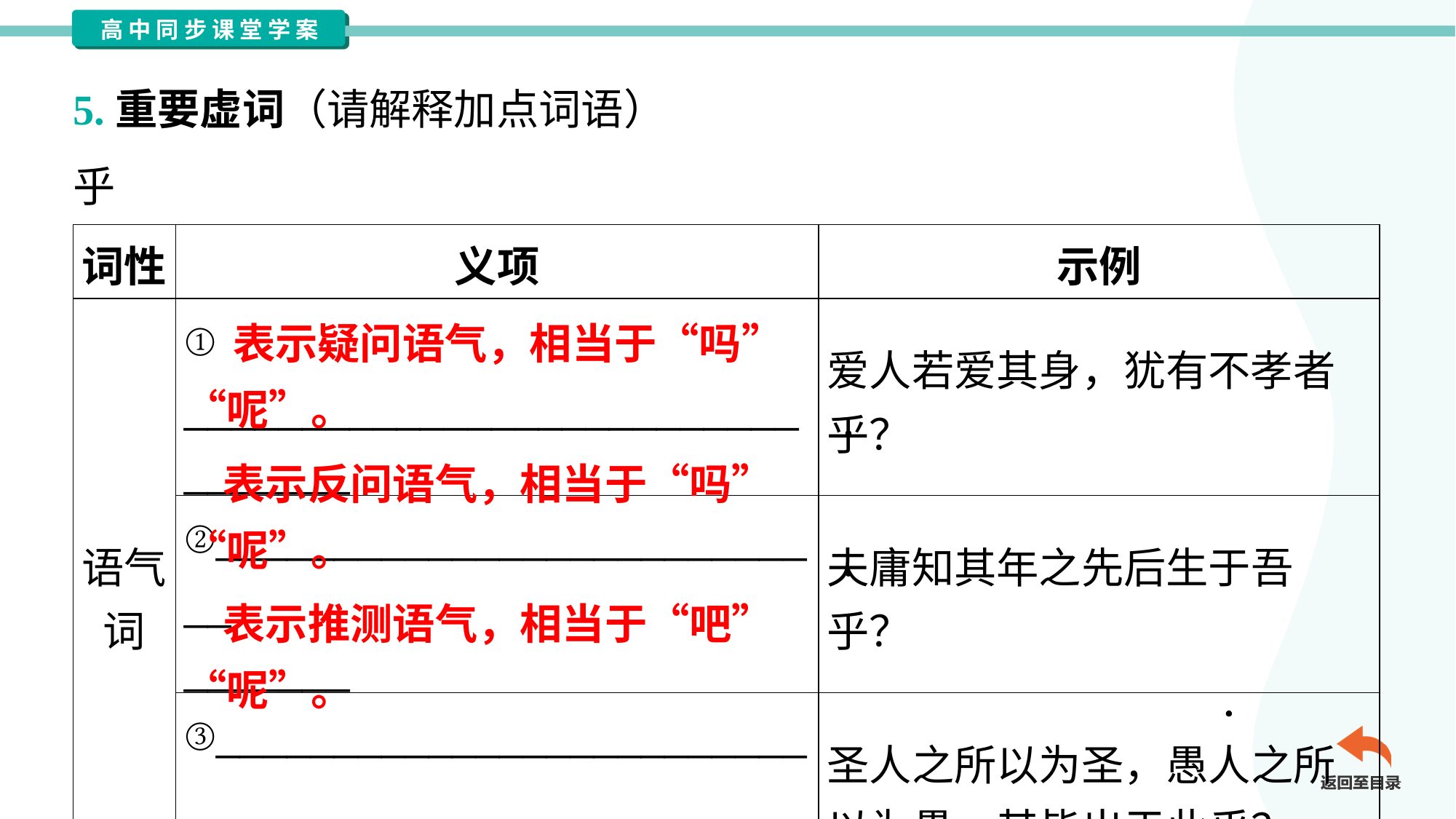

5.重要虚词（请解释加点词语）
乎
| 词性 | 义项 | 示例 |
| --- | --- | --- |
| 语气 词 | ① \_\_\_\_\_\_\_\_\_\_\_\_\_\_\_\_\_\_\_\_\_\_\_\_\_\_ \_\_\_\_\_\_\_ | 爱人若爱其身，犹有不孝者 乎？ |
|  | ②\_\_\_\_\_\_\_\_\_\_\_\_\_\_\_\_\_\_\_\_\_\_\_\_\_\_\_ \_\_\_\_\_\_\_ | 夫庸知其年之先后生于吾 乎？ |
|  | ③\_\_\_\_\_\_\_\_\_\_\_\_\_\_\_\_\_\_\_\_\_\_\_\_\_\_\_ \_\_\_\_\_\_\_ | 圣人之所以为圣，愚人之所 以为愚，其皆出于此乎？ |
    表示疑问语气，相当于“吗” “呢”。

   表示反问语气，相当于“吗” “呢”。

   表示推测语气，相当于“吧” “呢”。